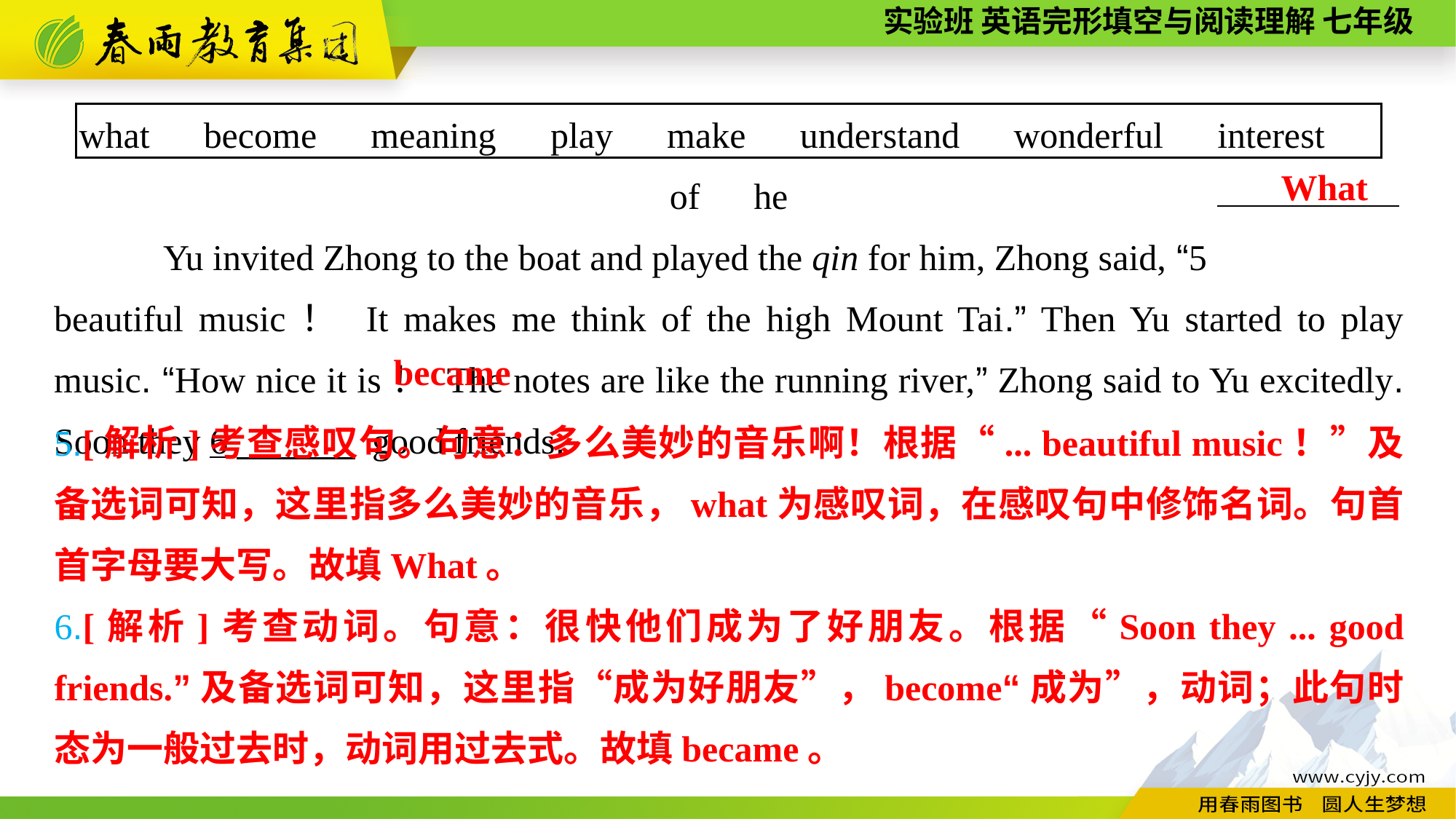

what　become　meaning　play　make　understand　wonderful　interest　of　he
Yu invited Zhong to the boat and played the qin for him, Zhong said, “5
beautiful music！ It makes me think of the high Mount Tai.” Then Yu started to play music. “How nice it is！ The notes are like the running river,” Zhong said to Yu excitedly. Soon they 6　           good friends.

What

became
5.[解析]考查感叹句。句意：多么美妙的音乐啊！根据“... beautiful music！”及备选词可知，这里指多么美妙的音乐，what为感叹词，在感叹句中修饰名词。句首首字母要大写。故填What。
6.[解析]考查动词。句意：很快他们成为了好朋友。根据“Soon they ... good friends.”及备选词可知，这里指“成为好朋友”，become“成为”，动词；此句时态为一般过去时，动词用过去式。故填became。